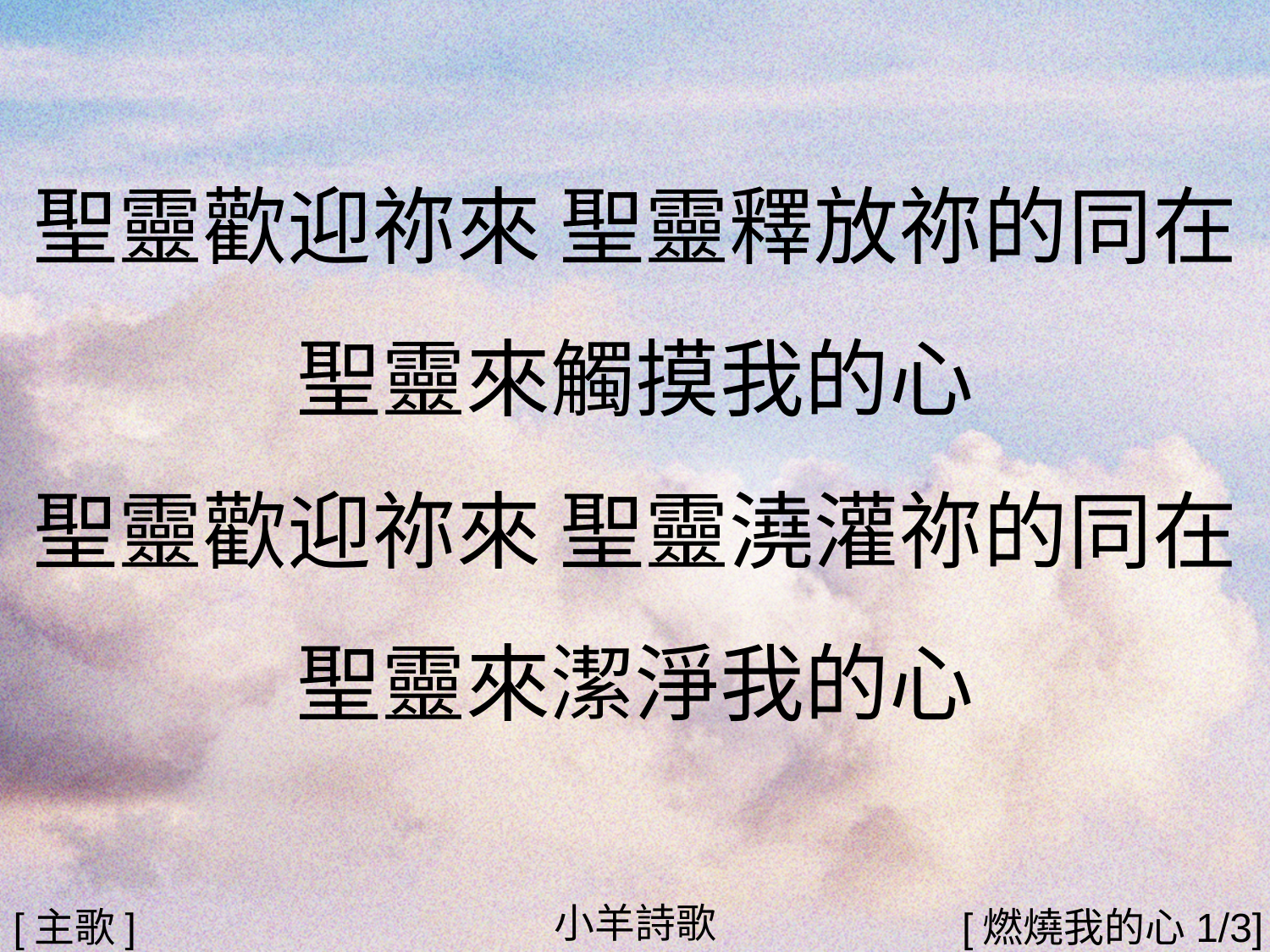

聖靈歡迎祢來 聖靈釋放祢的同在
聖靈來觸摸我的心
聖靈歡迎祢來 聖靈澆灌祢的同在
聖靈來潔淨我的心
#

小羊詩歌
[主歌]
[燃燒我的心1/3]